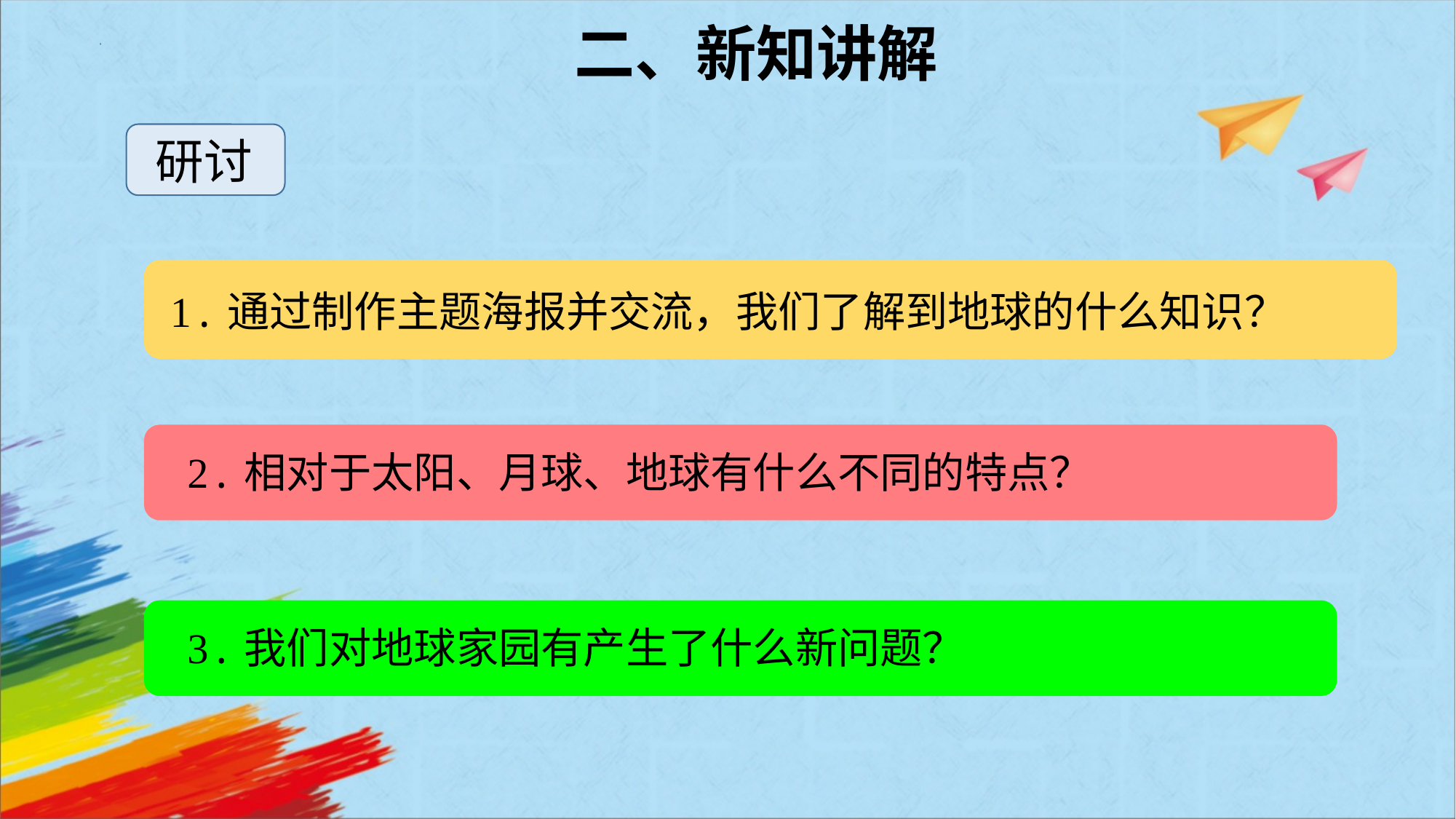

二、新知讲解

研讨

1.通过制作主题海报并交流，我们了解到地球的什么知识？

2.相对于太阳、月球、地球有什么不同的特点？

3.我们对地球家园有产生了什么新问题？